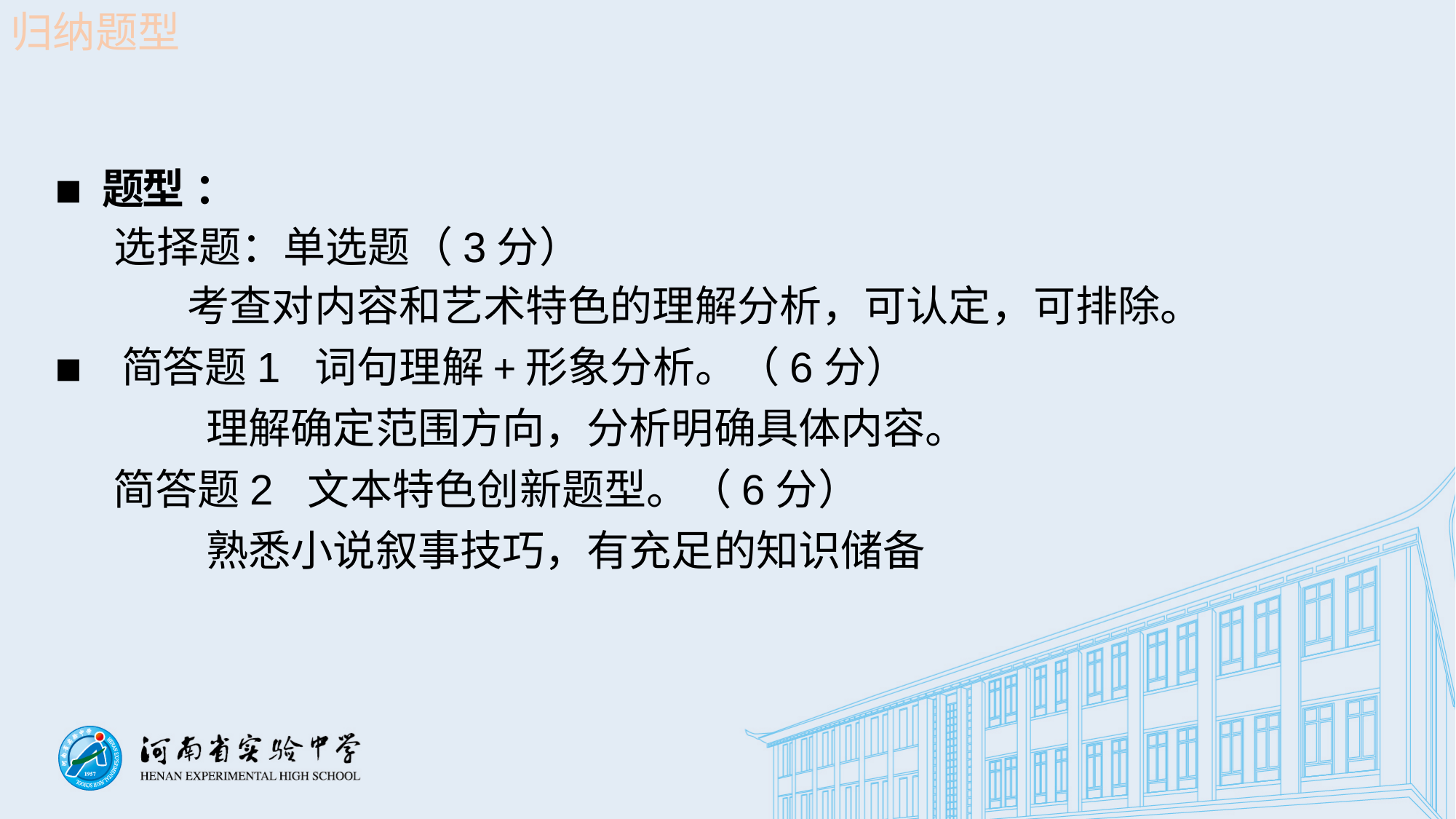

归纳题型
◼题   型 ：
     选择题：单选题（3分）
             考查对内容和艺术特色的理解分析，可认定，可排除。
◼ 简  答题1  词句理解+形象分析。（6分）
               理解确定范围方向，分析明确具体内容。
     简答题2  文本特色创新题型。（6分）
               熟悉小说叙事技巧，有充足的知识储备